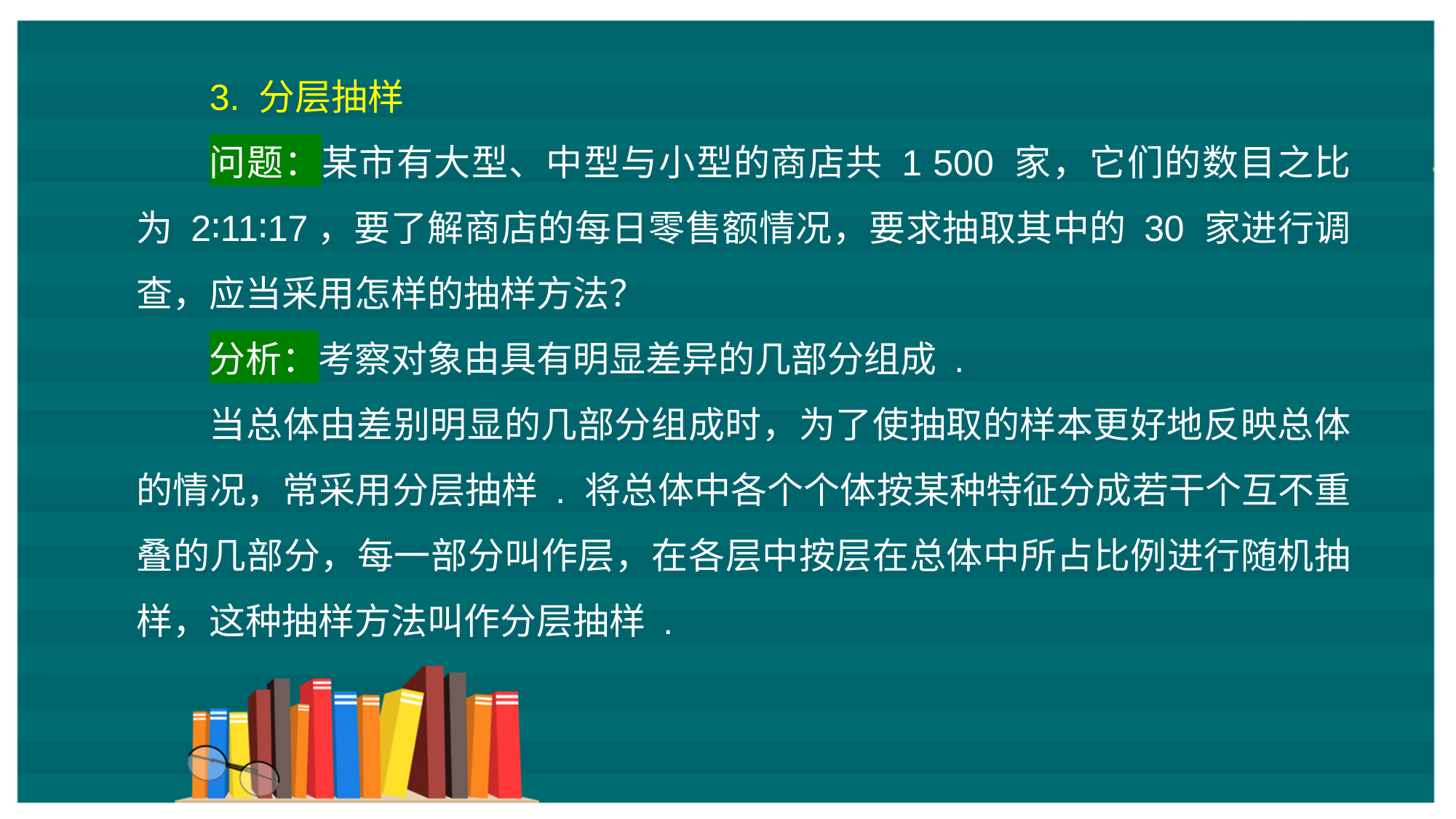

3. 分层抽样
问题：某市有大型、中型与小型的商店共 1 500 家，它们的数目之比为 2∶11∶17，要了解商店的每日零售额情况，要求抽取其中的 30 家进行调查，应当采用怎样的抽样方法？
分析：考察对象由具有明显差异的几部分组成 .
当总体由差别明显的几部分组成时，为了使抽取的样本更好地反映总体的情况，常采用分层抽样 . 将总体中各个个体按某种特征分成若干个互不重叠的几部分，每一部分叫作层，在各层中按层在总体中所占比例进行随机抽样，这种抽样方法叫作分层抽样 .